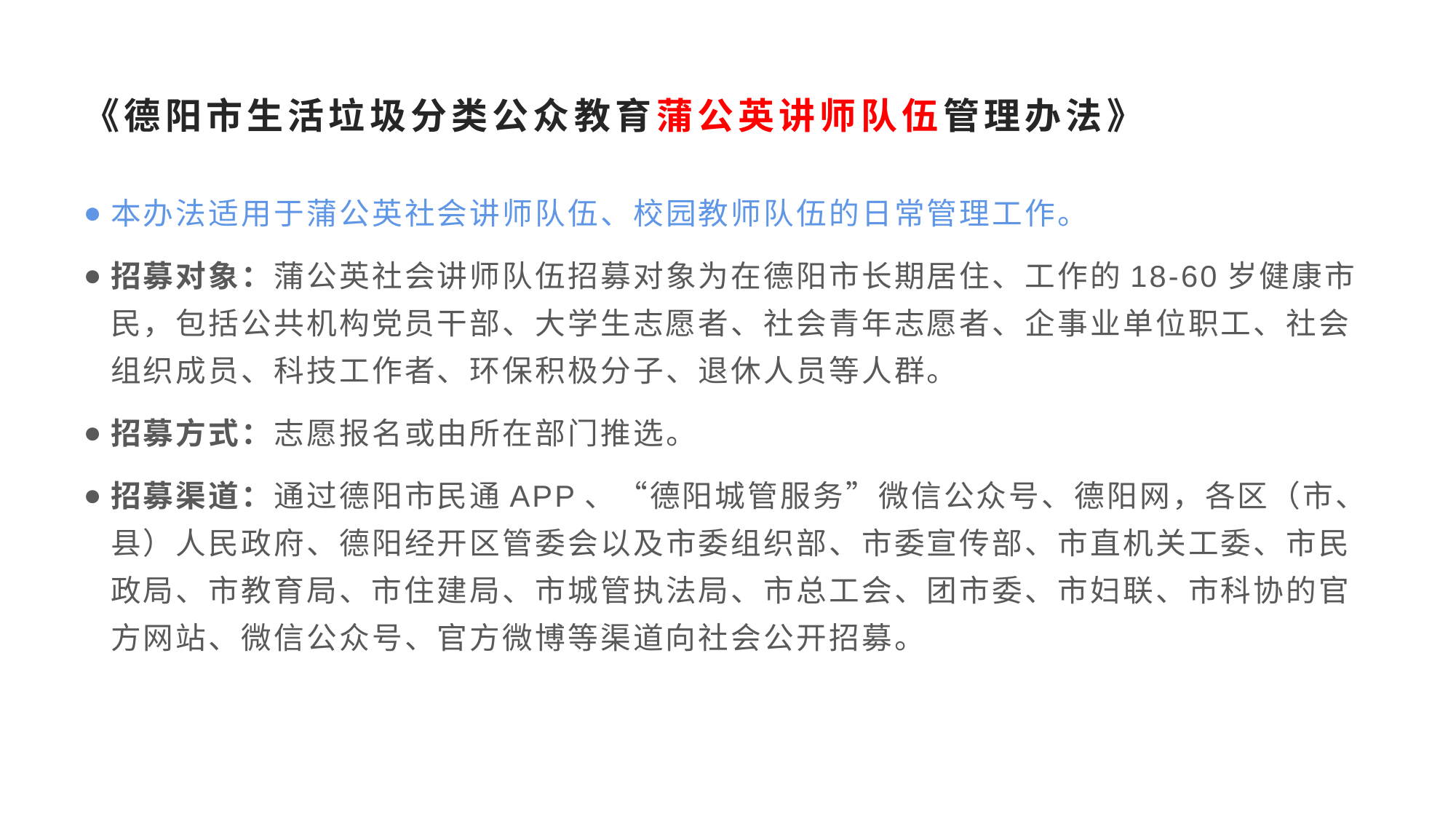

# 《德阳市生活垃圾分类公众教育蒲公英讲师队伍管理办法》
本办法适用于蒲公英社会讲师队伍、校园教师队伍的日常管理工作。
招募对象：蒲公英社会讲师队伍招募对象为在德阳市长期居住、工作的18-60岁健康市民，包括公共机构党员干部、大学生志愿者、社会青年志愿者、企事业单位职工、社会组织成员、科技工作者、环保积极分子、退休人员等人群。
招募方式：志愿报名或由所在部门推选。
招募渠道：通过德阳市民通APP、“德阳城管服务”微信公众号、德阳网，各区（市、县）人民政府、德阳经开区管委会以及市委组织部、市委宣传部、市直机关工委、市民政局、市教育局、市住建局、市城管执法局、市总工会、团市委、市妇联、市科协的官方网站、微信公众号、官方微博等渠道向社会公开招募。